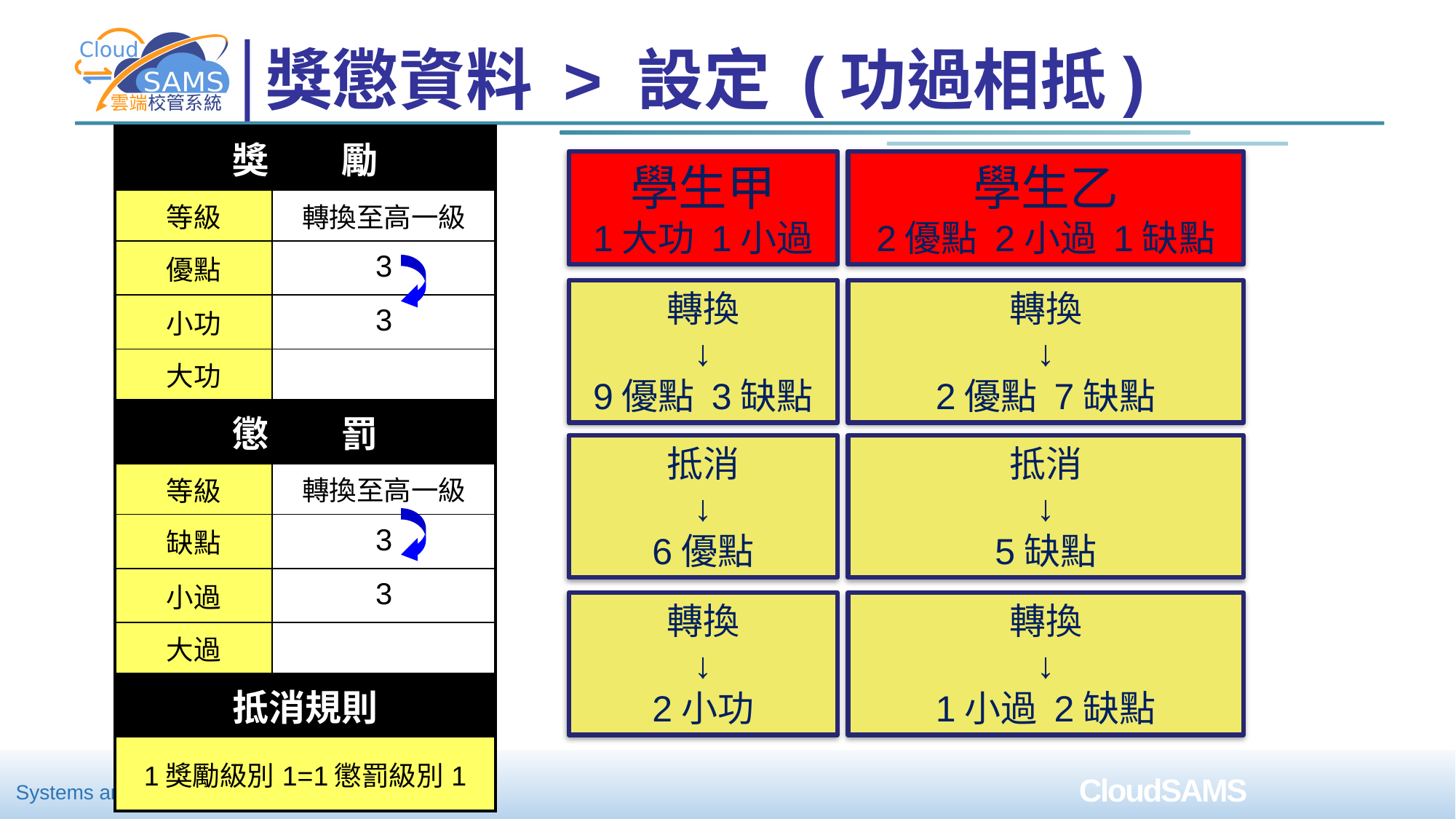

獎懲資料 > 設定 (功過相抵)
| 獎　　勵 |  |
| --- | --- |
| 等級 | 轉換至高一級 |
| 優點 | 3 |
| 小功 | 3 |
| 大功 |  |
| 懲　　罰 |  |
| 等級 | 轉換至高一級 |
| 缺點 | 3 |
| 小過 | 3 |
| 大過 |  |
| 抵消規則 |  |
| 1獎勵級別1=1懲罰級別1 |  |
學生甲
1大功 1小過
學生乙
2優點 2小過 1缺點

轉換
↓
9優點 3缺點
轉換
↓
2優點 7缺點
抵消
↓
6優點
抵消
↓
5缺點

轉換
↓
2小功
轉換
↓
1小過 2缺點